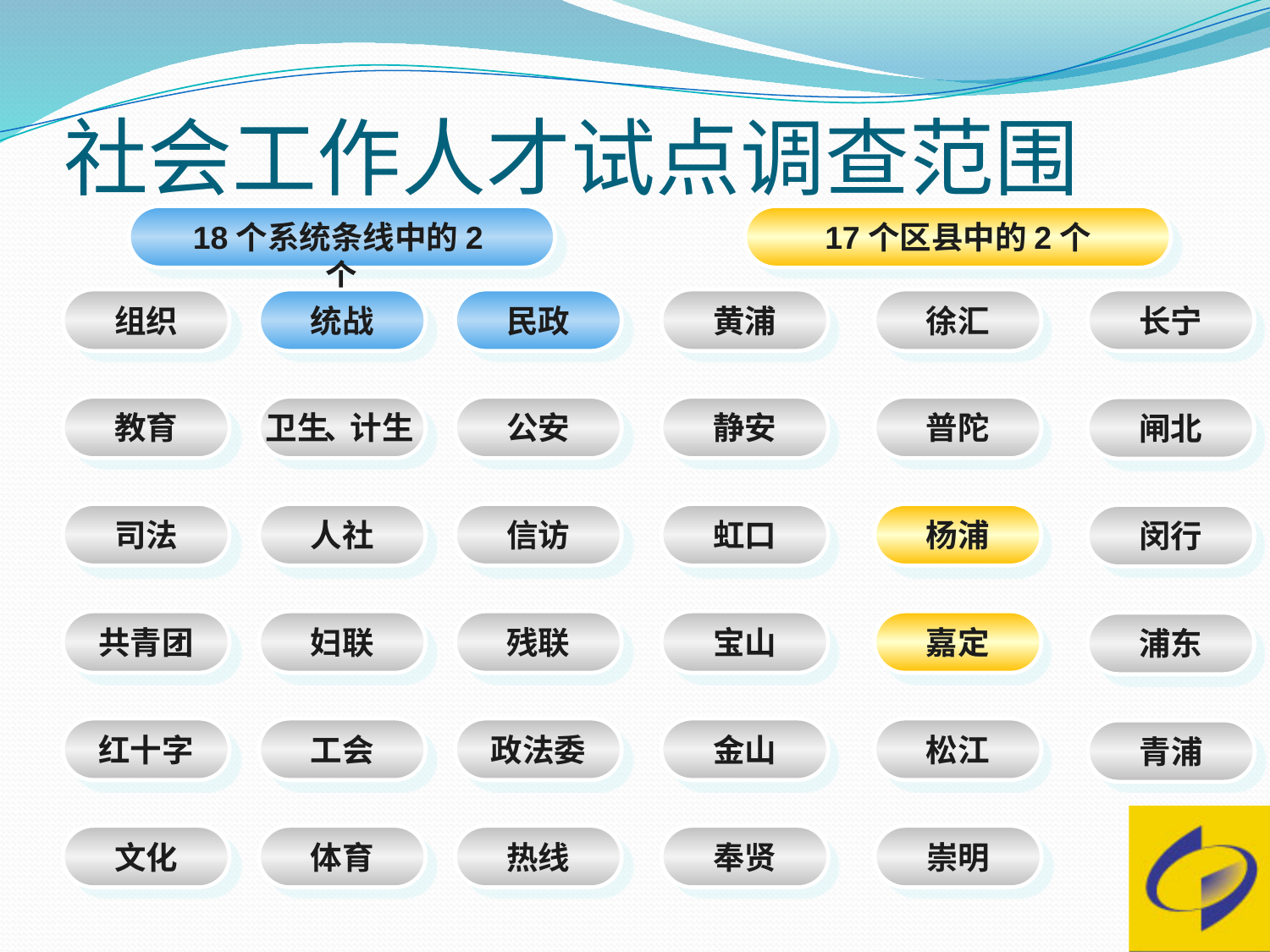

# 社会工作人才试点调查范围

17个区县中的2个
18个系统条线中的2个

组织
统战
民政
黄浦
徐汇
长宁

教育
卫生、计生
公安
静安
普陀
闸北

司法
人社
信访
虹口
杨浦
闵行

共青团
妇联
残联
宝山
嘉定
浦东

红十字
工会
政法委
金山
松江
青浦

文化
体育
热线
奉贤
崇明